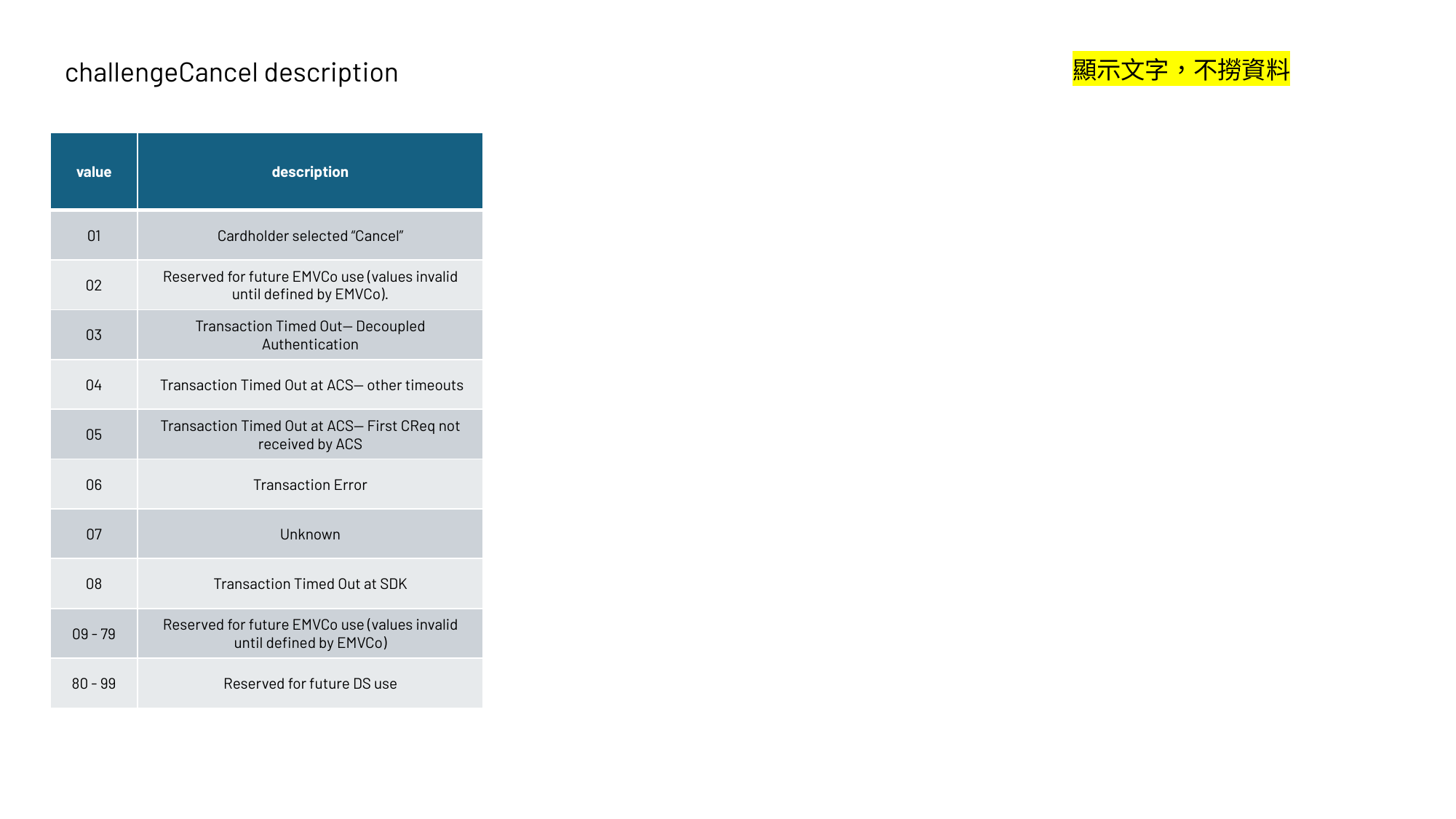

challengeCancel description
顯示文字，不撈資料
| value | description |
| --- | --- |
| 01 | Cardholder selected “Cancel” |
| 02 | Reserved for future EMVCo use (values invalid until defined by EMVCo). |
| 03 | Transaction Timed Out— Decoupled Authentication |
| 04 | Transaction Timed Out at ACS— other timeouts |
| 05 | Transaction Timed Out at ACS— First CReq not received by ACS |
| 06 | Transaction Error |
| 07 | Unknown |
| 08 | Transaction Timed Out at SDK |
| 09 - 79 | Reserved for future EMVCo use (values invalid until defined by EMVCo) |
| 80 - 99 | Reserved for future DS use |